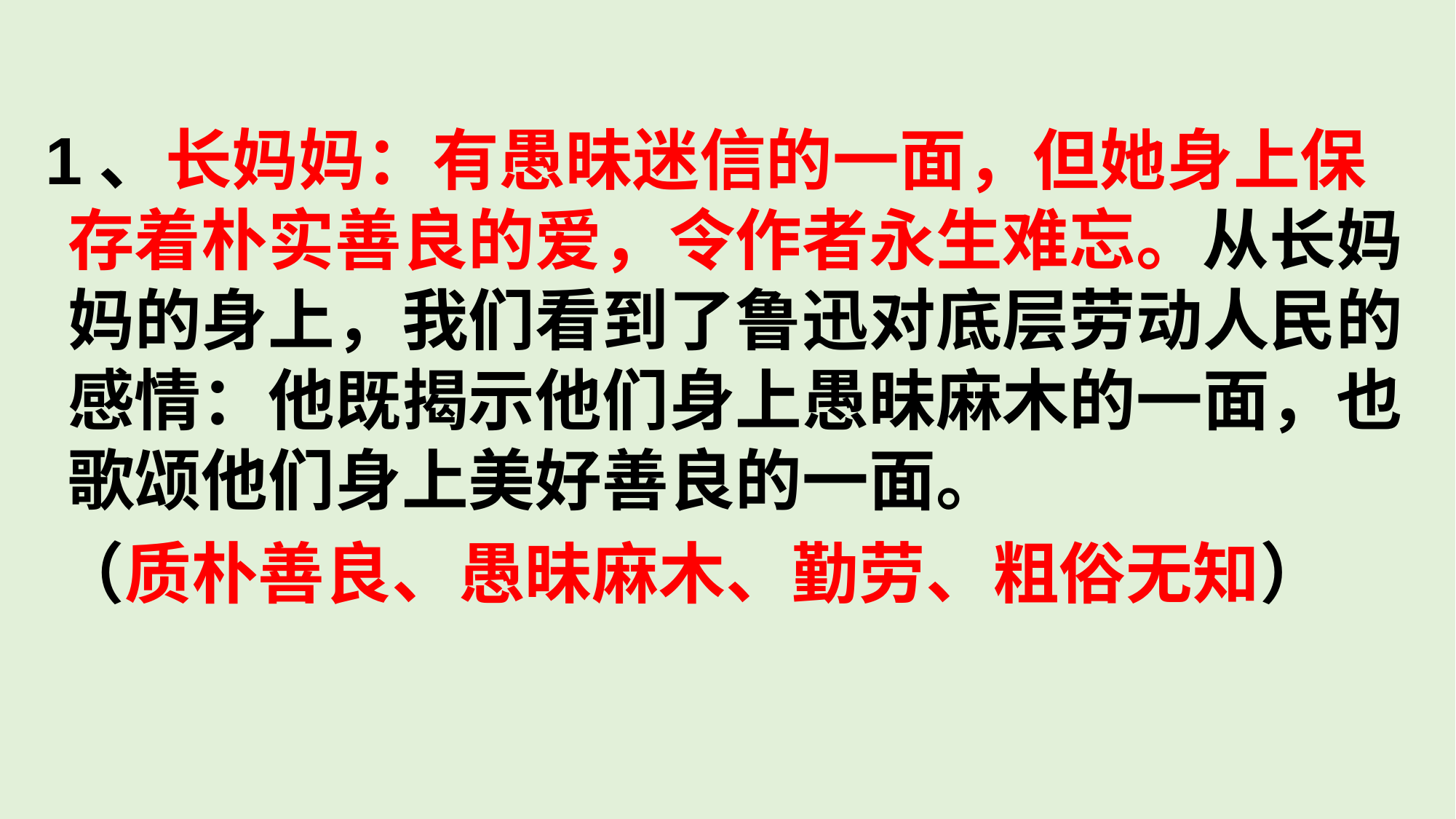

#
 1、长妈妈：有愚昧迷信的一面，但她身上保存着朴实善良的爱，令作者永生难忘。从长妈妈的身上，我们看到了鲁迅对底层劳动人民的感情：他既揭示他们身上愚昧麻木的一面，也歌颂他们身上美好善良的一面。
 （质朴善良、愚昧麻木、勤劳、粗俗无知）